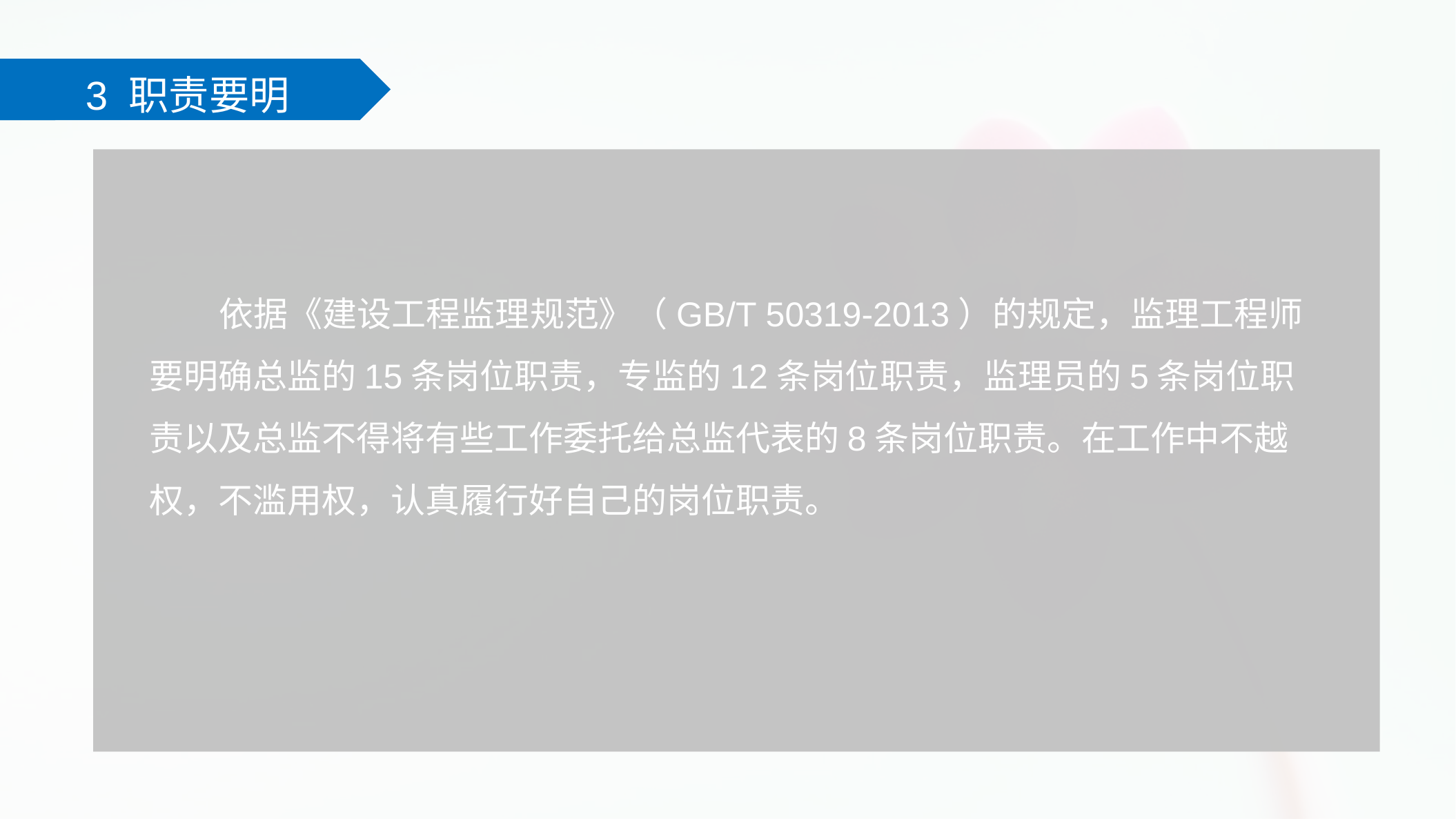

3 职责要明

        依据《建设工程监理规范》（GB/T 50319-2013）的规定，监理工程师要明确总监的15条岗位职责，专监的12条岗位职责，监理员的5条岗位职责以及总监不得将有些工作委托给总监代表的8条岗位职责。在工作中不越权，不滥用权，认真履行好自己的岗位职责。